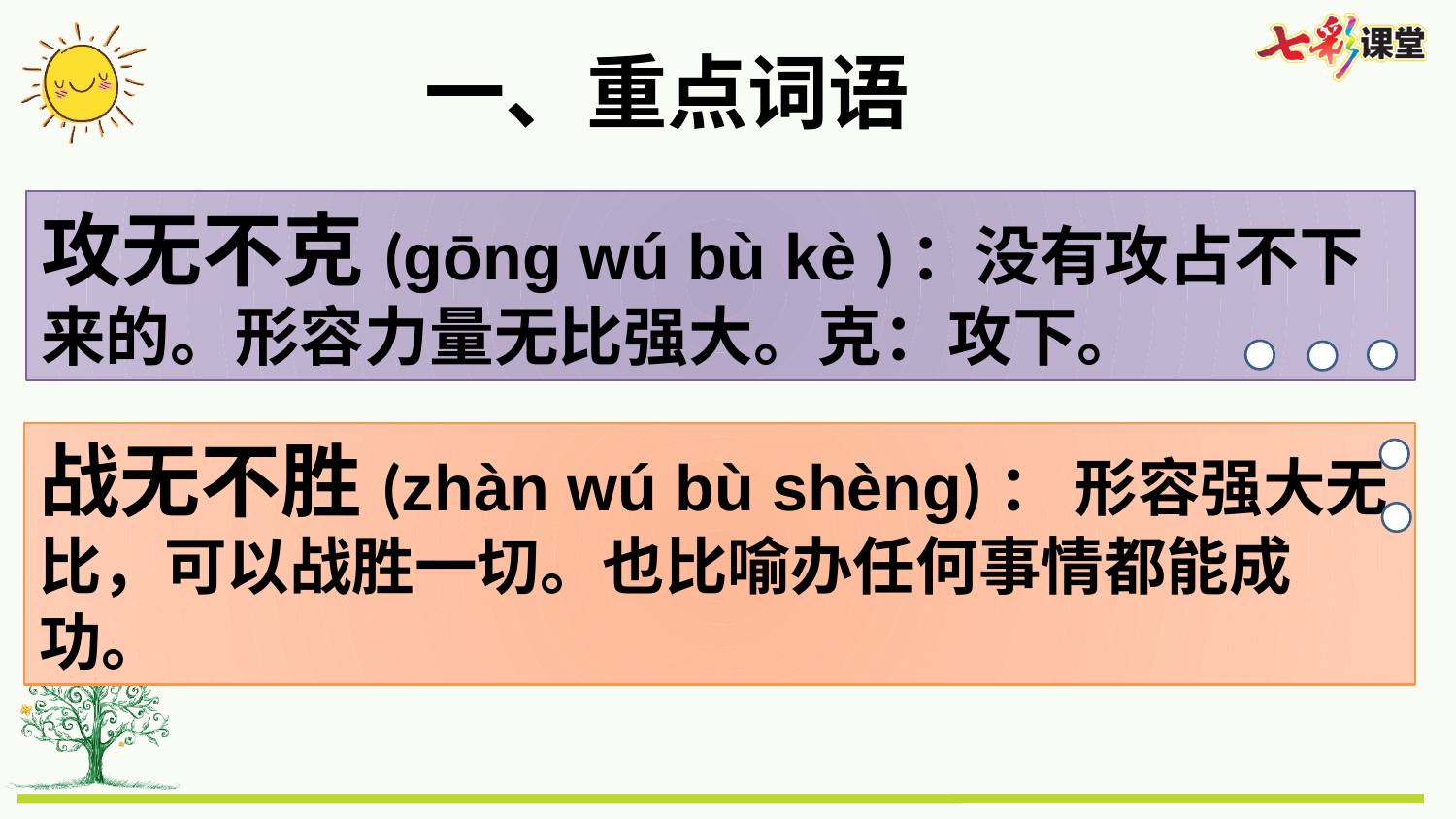

一、重点词语
攻无不克(gōng wú bù kè )：没有攻占不下来的。形容力量无比强大。克：攻下。

战无不胜(zhàn wú bù shèng)： 形容强大无比，可以战胜一切。也比喻办任何事情都能成功。